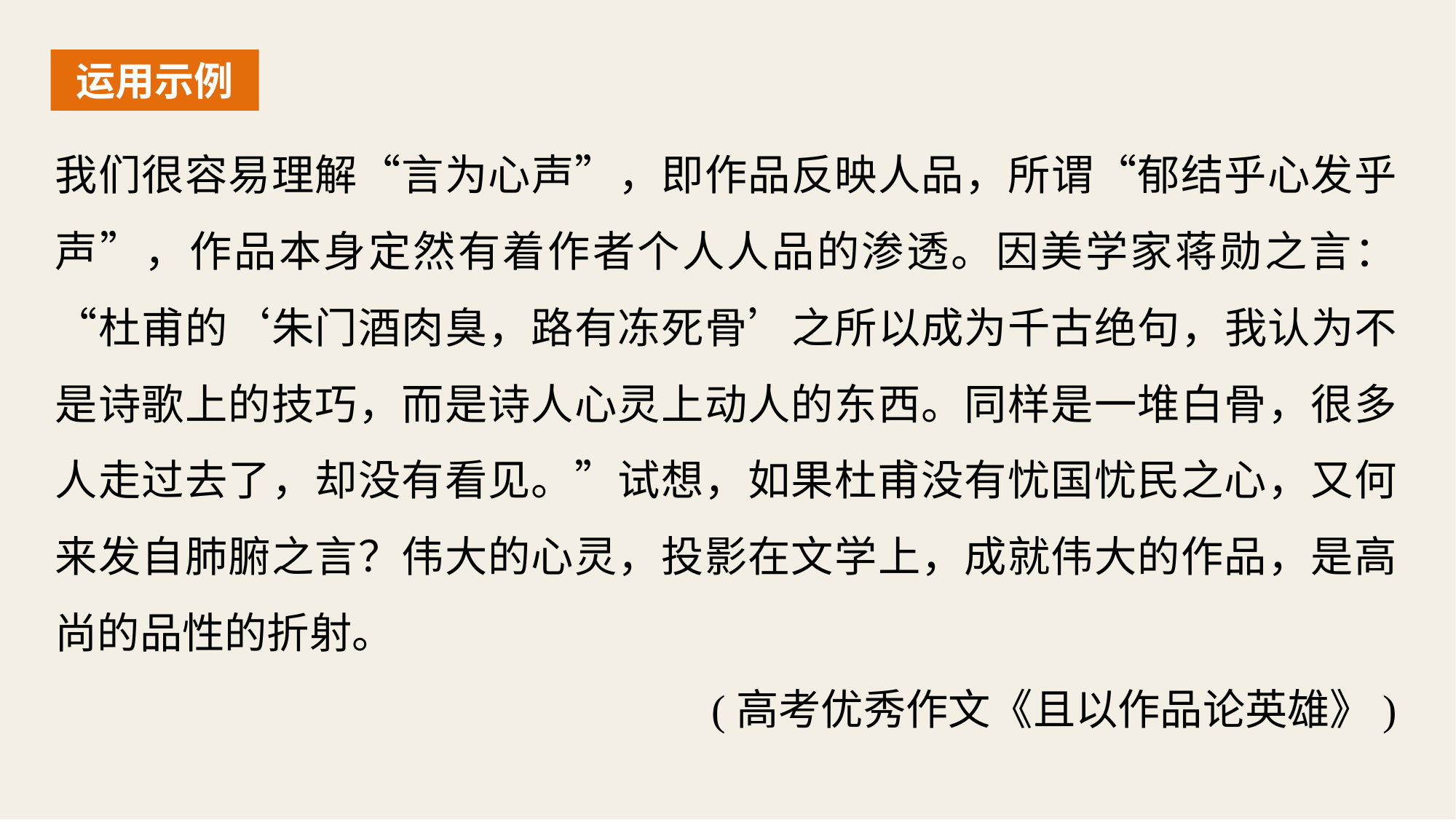

运用示例
我们很容易理解“言为心声”，即作品反映人品，所谓“郁结乎心发乎声”，作品本身定然有着作者个人人品的渗透。因美学家蒋勋之言：“杜甫的‘朱门酒肉臭，路有冻死骨’之所以成为千古绝句，我认为不是诗歌上的技巧，而是诗人心灵上动人的东西。同样是一堆白骨，很多人走过去了，却没有看见。”试想，如果杜甫没有忧国忧民之心，又何来发自肺腑之言？伟大的心灵，投影在文学上，成就伟大的作品，是高尚的品性的折射。
(高考优秀作文《且以作品论英雄》)